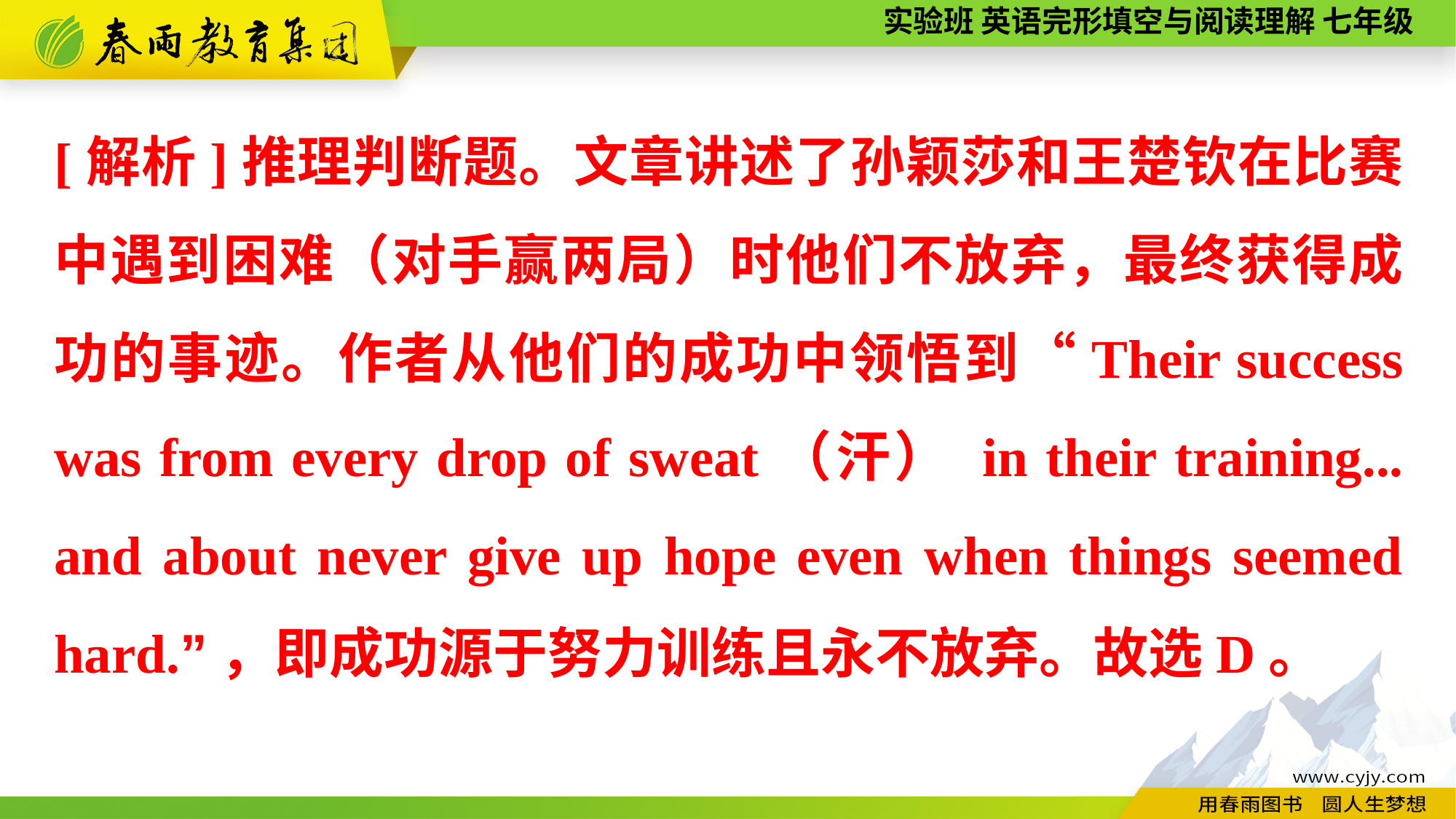

[解析]推理判断题。文章讲述了孙颖莎和王楚钦在比赛中遇到困难（对手赢两局）时他们不放弃，最终获得成功的事迹。作者从他们的成功中领悟到“Their success was from every drop of sweat（汗） in their training... and about never give up hope even when things seemed hard.”，即成功源于努力训练且永不放弃。故选D。